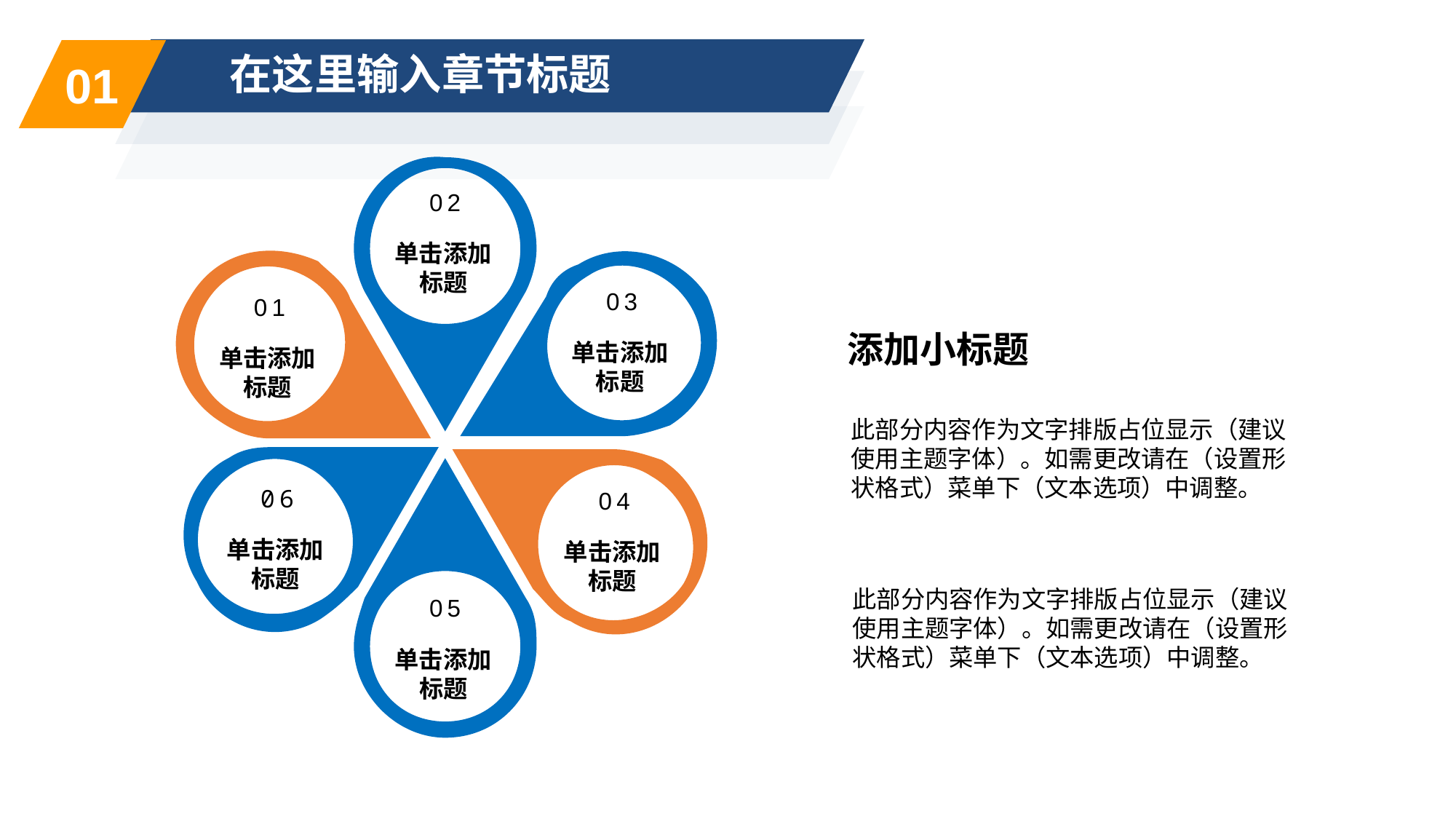

01
在这里输入章节标题

02
单击添加标题

05
单击添加标题

03
单击添加标题

06
单击添加标题

01
单击添加标题

04
单击添加标题
添加小标题
此部分内容作为文字排版占位显示（建议使用主题字体）。如需更改请在（设置形状格式）菜单下（文本选项）中调整。
此部分内容作为文字排版占位显示（建议使用主题字体）。如需更改请在（设置形状格式）菜单下（文本选项）中调整。